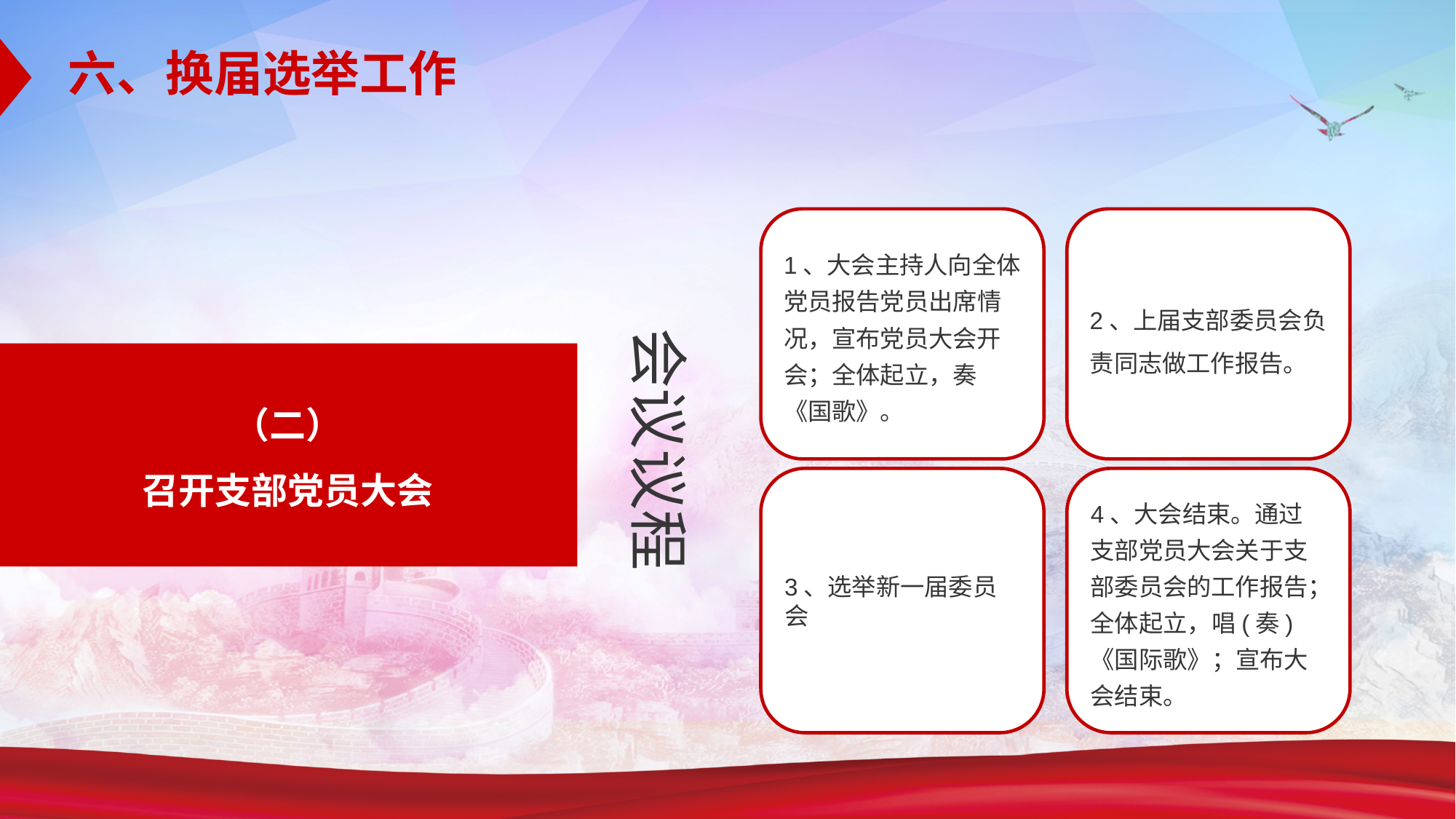

六、换届选举工作

1、大会主持人向全体党员报告党员出席情况，宣布党员大会开会；全体起立，奏《国歌》。
2、上届支部委员会负责同志做工作报告。
会议议程

（二）
召开支部党员大会
3、选举新一届委员会
4、大会结束。通过支部党员大会关于支部委员会的工作报告；全体起立，唱(奏)《国际歌》；宣布大会结束。